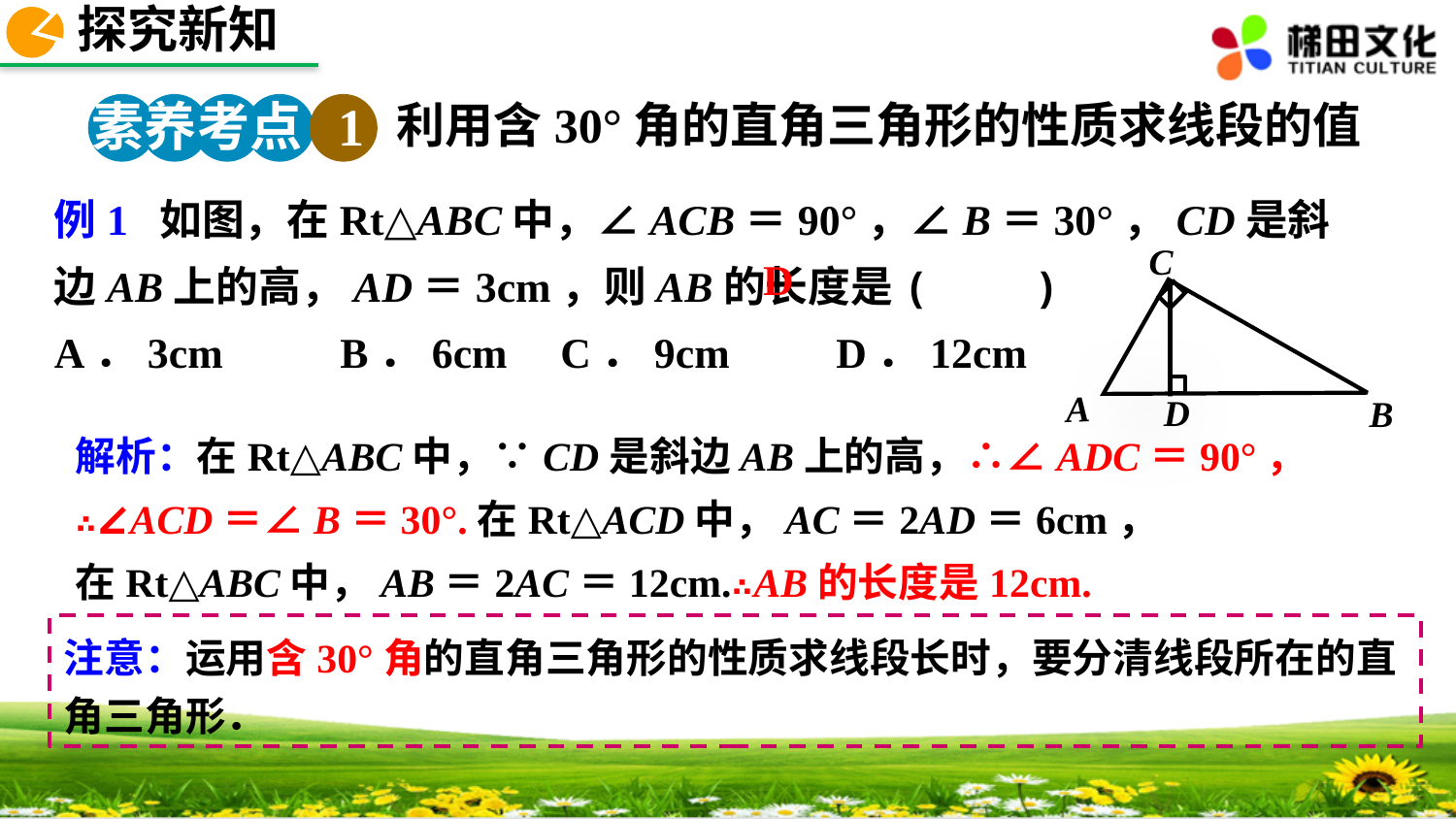

探究新知

素养考点  1

利用含30°角的直角三角形的性质求线段的值
例1  如图，在Rt△ABC中，∠ACB＝90°，∠B＝30°，CD是斜边AB上的高，AD＝3cm，则AB的长度是(　　)
A．3cm           B．6cm     C．9cm          D．12cm
C

A
D
B
 D

解析：在Rt△ABC中，∵CD是斜边AB上的高，∴∠ADC＝90°，
∴∠ACD＝∠B＝30°.在Rt△ACD中，AC＝2AD＝6cm，
在Rt△ABC中，AB＝2AC＝12cm.∴AB的长度是12cm.
注意：运用含30°角的直角三角形的性质求线段长时，要分清线段所在的直角三角形．